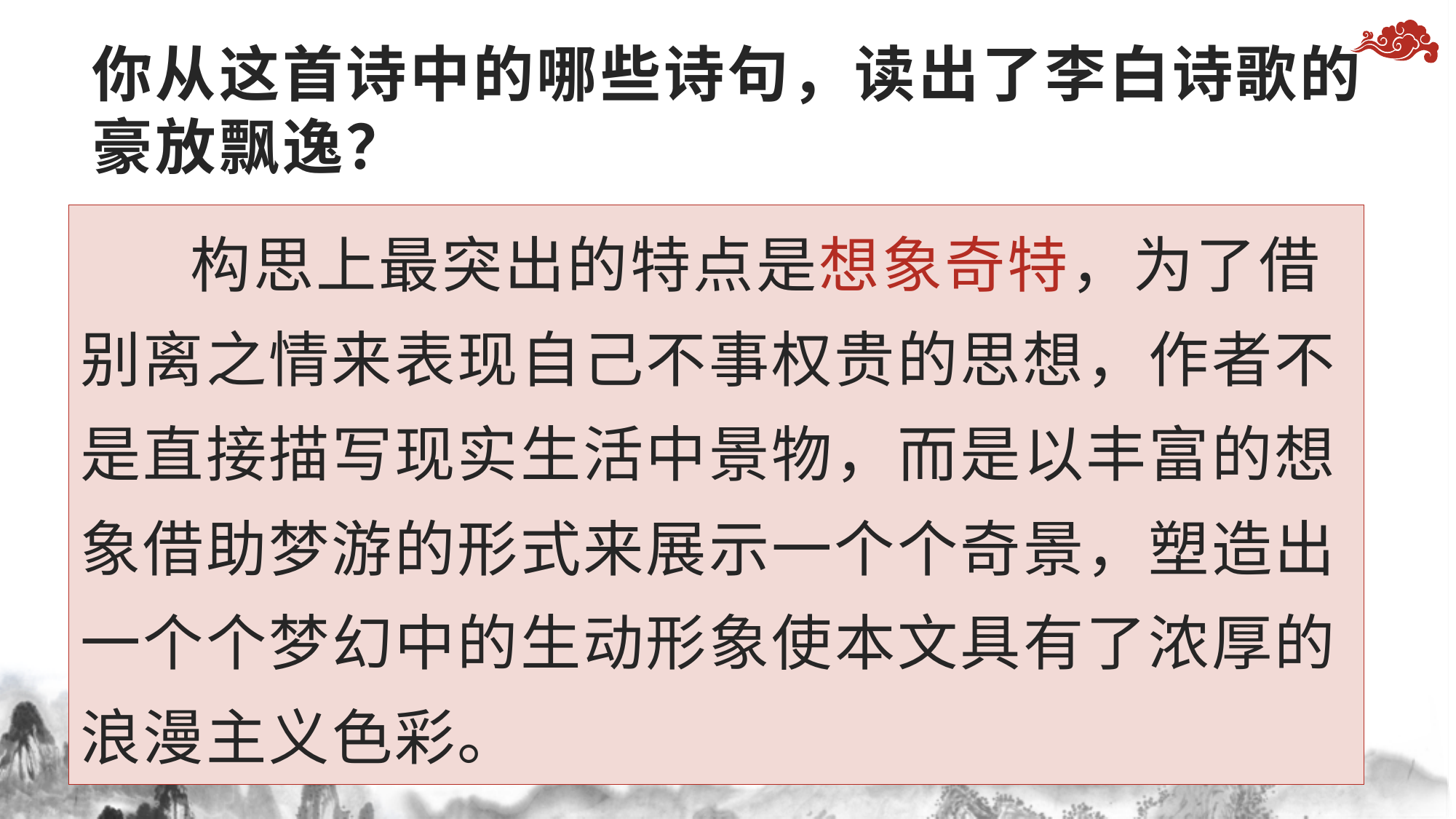

# 你从这首诗中的哪些诗句，读出了李白诗歌的豪放飘逸？
      构思上最突出的特点是想象奇特，为了借别离之情来表现自己不事权贵的思想，作者不是直接描写现实生活中景物，而是以丰富的想象借助梦游的形式来展示一个个奇景，塑造出一个个梦幻中的生动形象使本文具有了浓厚的浪漫主义色彩。